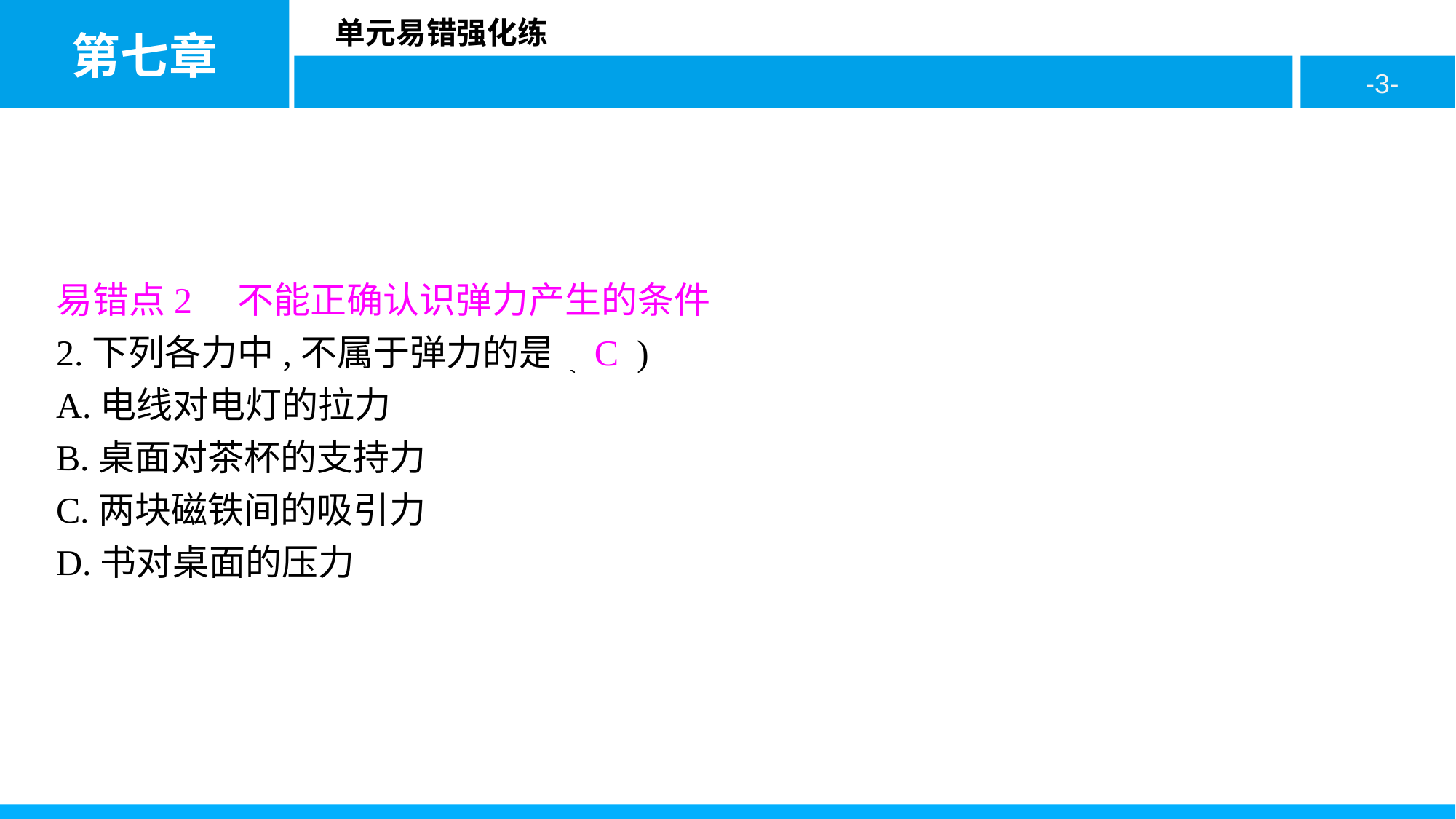

易错点2　不能正确认识弹力产生的条件
2.下列各力中,不属于弹力的是(  C  )
A.电线对电灯的拉力
B.桌面对茶杯的支持力
C.两块磁铁间的吸引力
D.书对桌面的压力